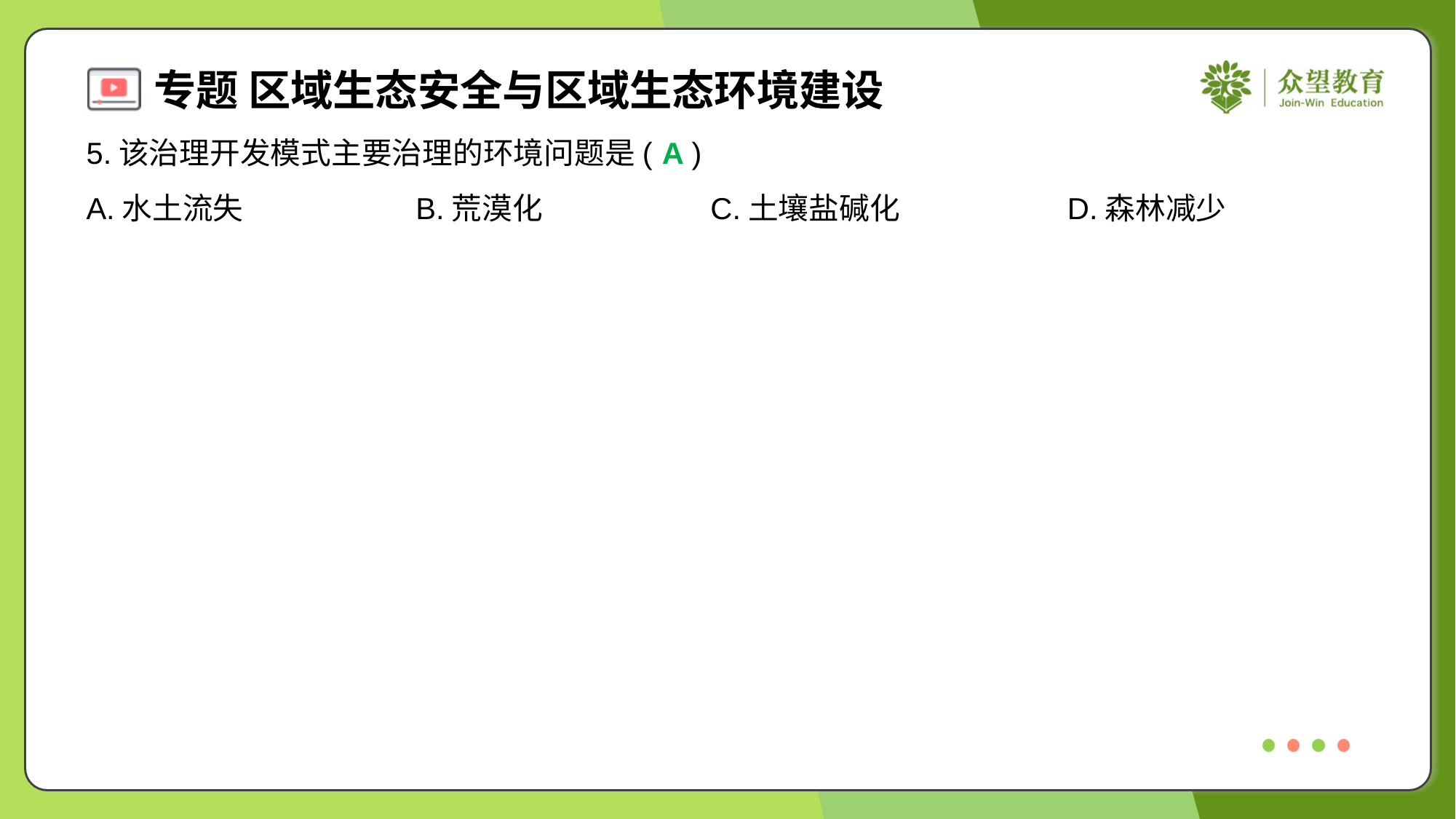

5.该治理开发模式主要治理的环境问题是(     )
A
A.水土流失	B.荒漠化	C.土壤盐碱化	D.森林减少